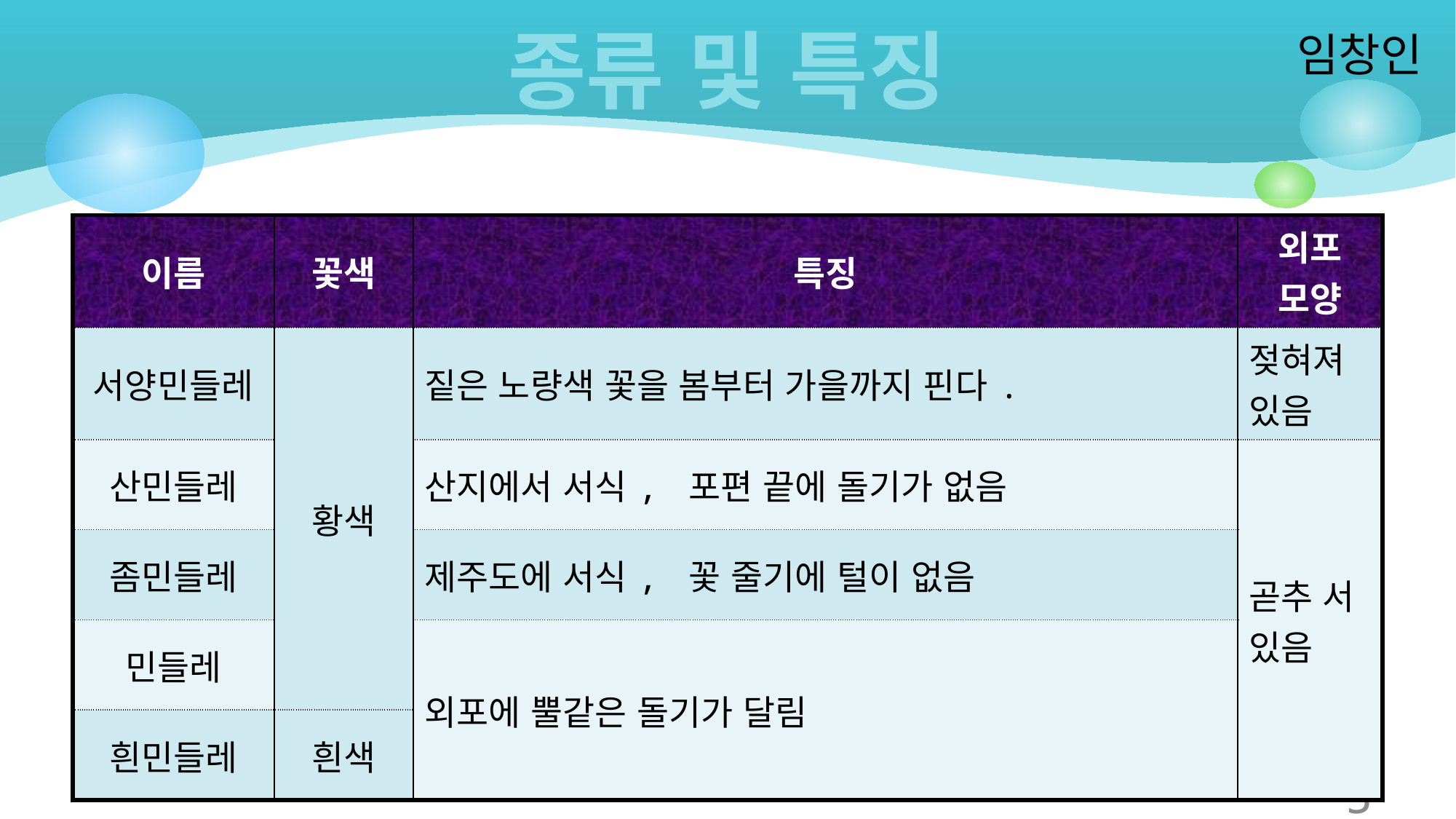

# 종류 및 특징
| 이름 | 꽃색 | 특징 | 외포 모양 |
| --- | --- | --- | --- |
| 서양민들레 | 황색 | 짙은 노량색 꽃을 봄부터 가을까지 핀다. | 젖혀져 있음 |
| 산민들레 |  | 산지에서 서식, 포편 끝에 돌기가 없음 | 곧추 서 있음 |
| 좀민들레 |  | 제주도에 서식, 꽃 줄기에 털이 없음 |  |
| 민들레 |  | 외포에 뿔같은 돌기가 달림 |  |
| 흰민들레 | 흰색 |  |  |
3